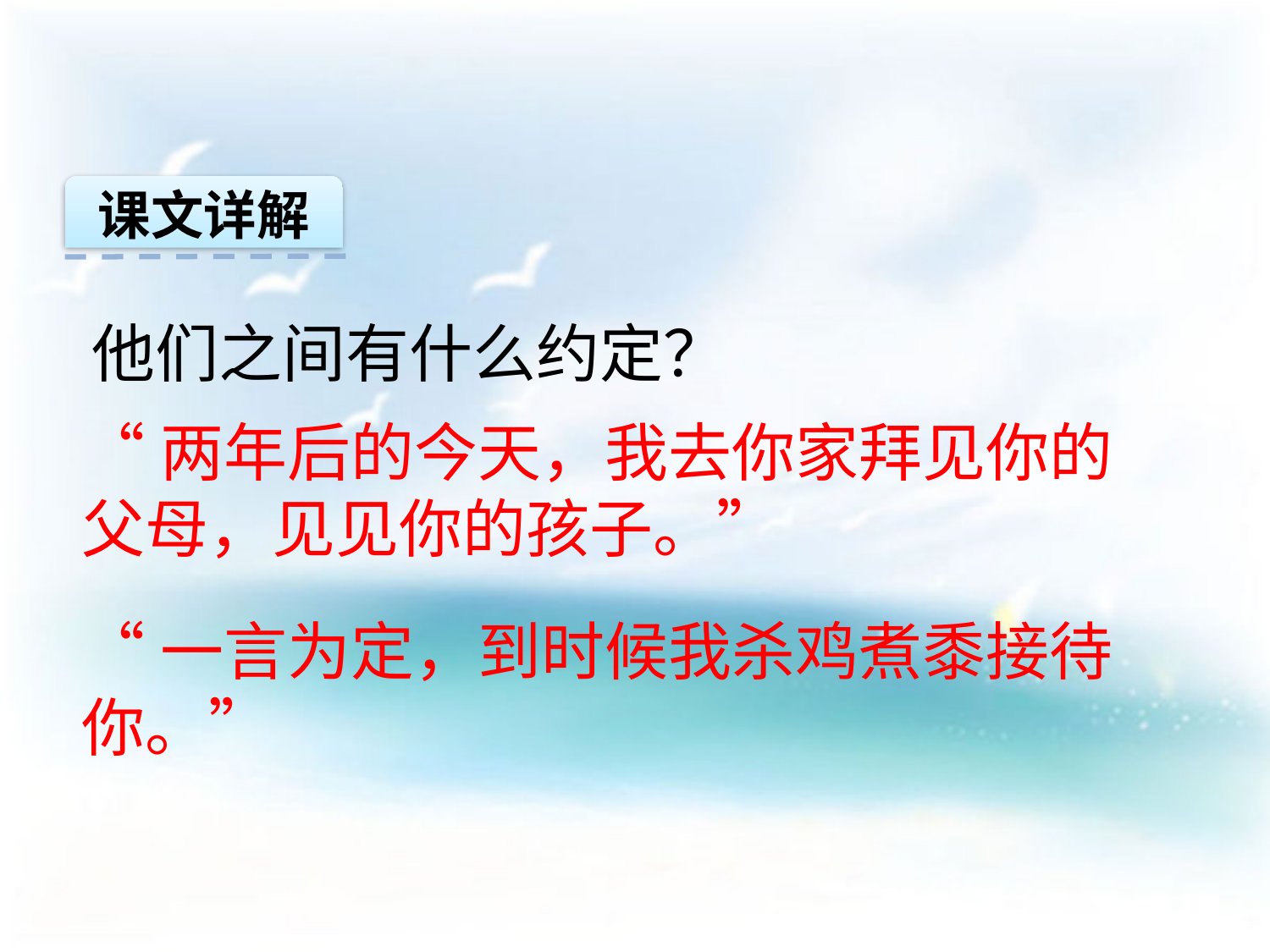

课文详解
他们之间有什么约定？
“两年后的今天，我去你家拜见你的父母，见见你的孩子。”
“一言为定，到时候我杀鸡煮黍接待你。”